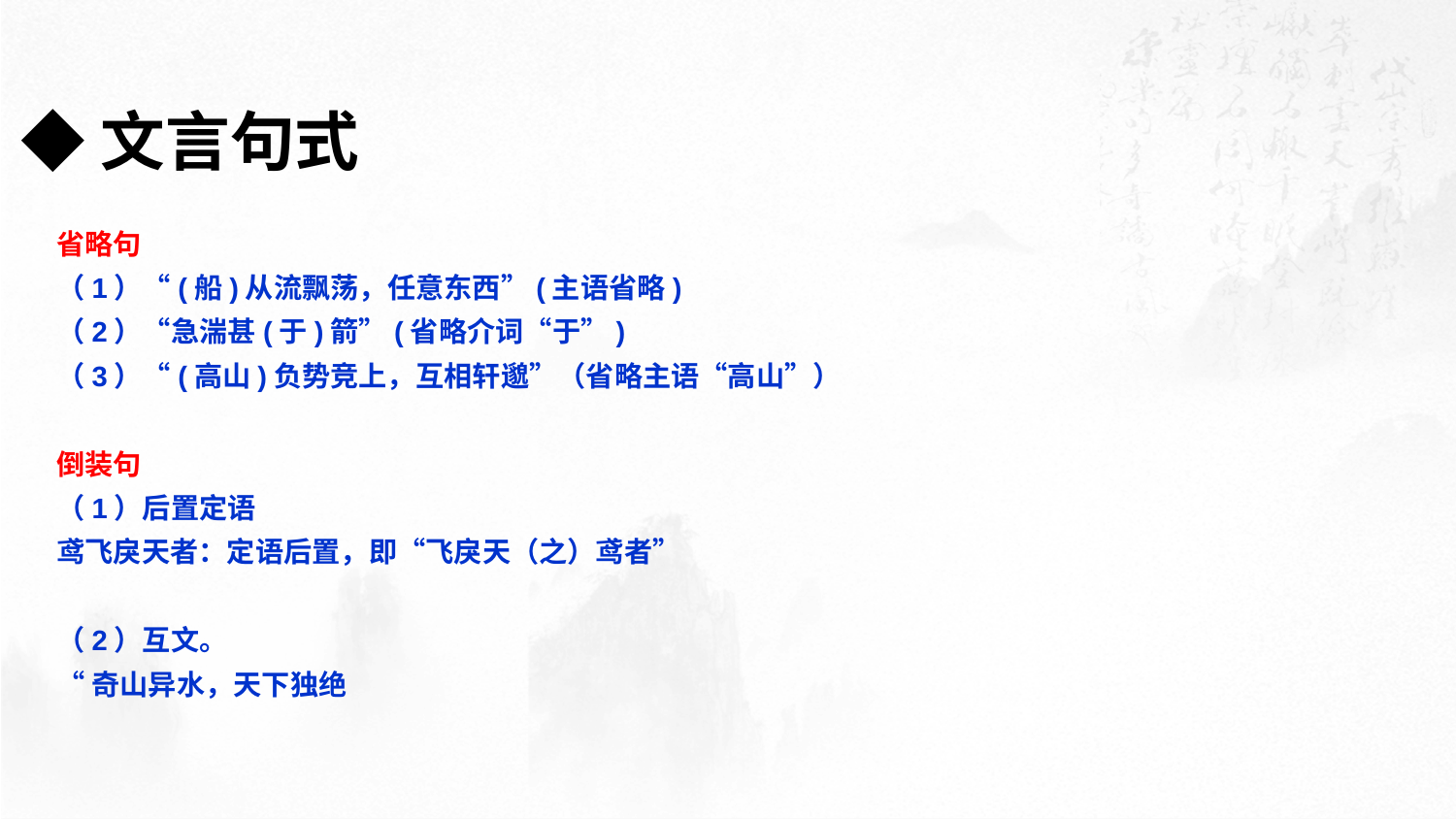

◆文言句式
省略句
（1）“(船)从流飘荡，任意东西”(主语省略)
（2）“急湍甚(于)箭”(省略介词“于”)
（3）“(高山)负势竞上，互相轩邈”（省略主语“高山”）

倒装句
（1）后置定语
鸢飞戾天者：定语后置，即“飞戾天（之）鸢者”

（2）互文。
“奇山异水，天下独绝